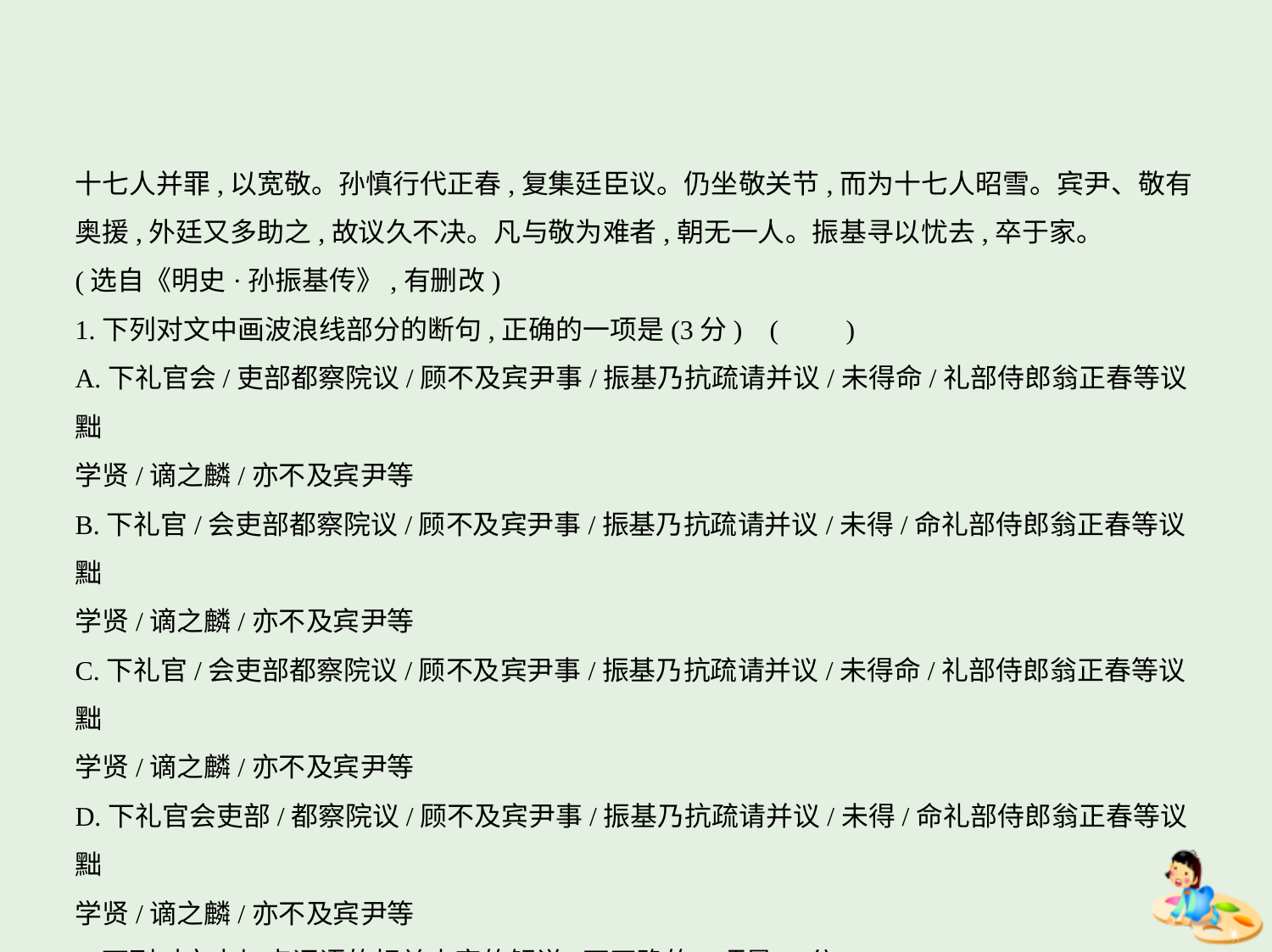

十七人并罪,以宽敬。孙慎行代正春,复集廷臣议。仍坐敬关节,而为十七人昭雪。宾尹、敬有
奥援,外廷又多助之,故议久不决。凡与敬为难者,朝无一人。振基寻以忧去,卒于家。
(选自《明史·孙振基传》,有删改)
1.下列对文中画波浪线部分的断句,正确的一项是(3分) (　　)
A.下礼官会/吏部都察院议/顾不及宾尹事/振基乃抗疏请并议/未得命/礼部侍郎翁正春等议黜
学贤/谪之麟/亦不及宾尹等
B.下礼官/会吏部都察院议/顾不及宾尹事/振基乃抗疏请并议/未得/命礼部侍郎翁正春等议黜
学贤/谪之麟/亦不及宾尹等
C.下礼官/会吏部都察院议/顾不及宾尹事/振基乃抗疏请并议/未得命/礼部侍郎翁正春等议黜
学贤/谪之麟/亦不及宾尹等
D.下礼官会吏部/都察院议/顾不及宾尹事/振基乃抗疏请并议/未得/命礼部侍郎翁正春等议黜
学贤/谪之麟/亦不及宾尹等
2.下列对文中加点词语的相关内容的解说,不正确的一项是(3分)(　　)
A.除,文中是“任命、授官”的意思,跟“拜”“召”“陟”都同义。